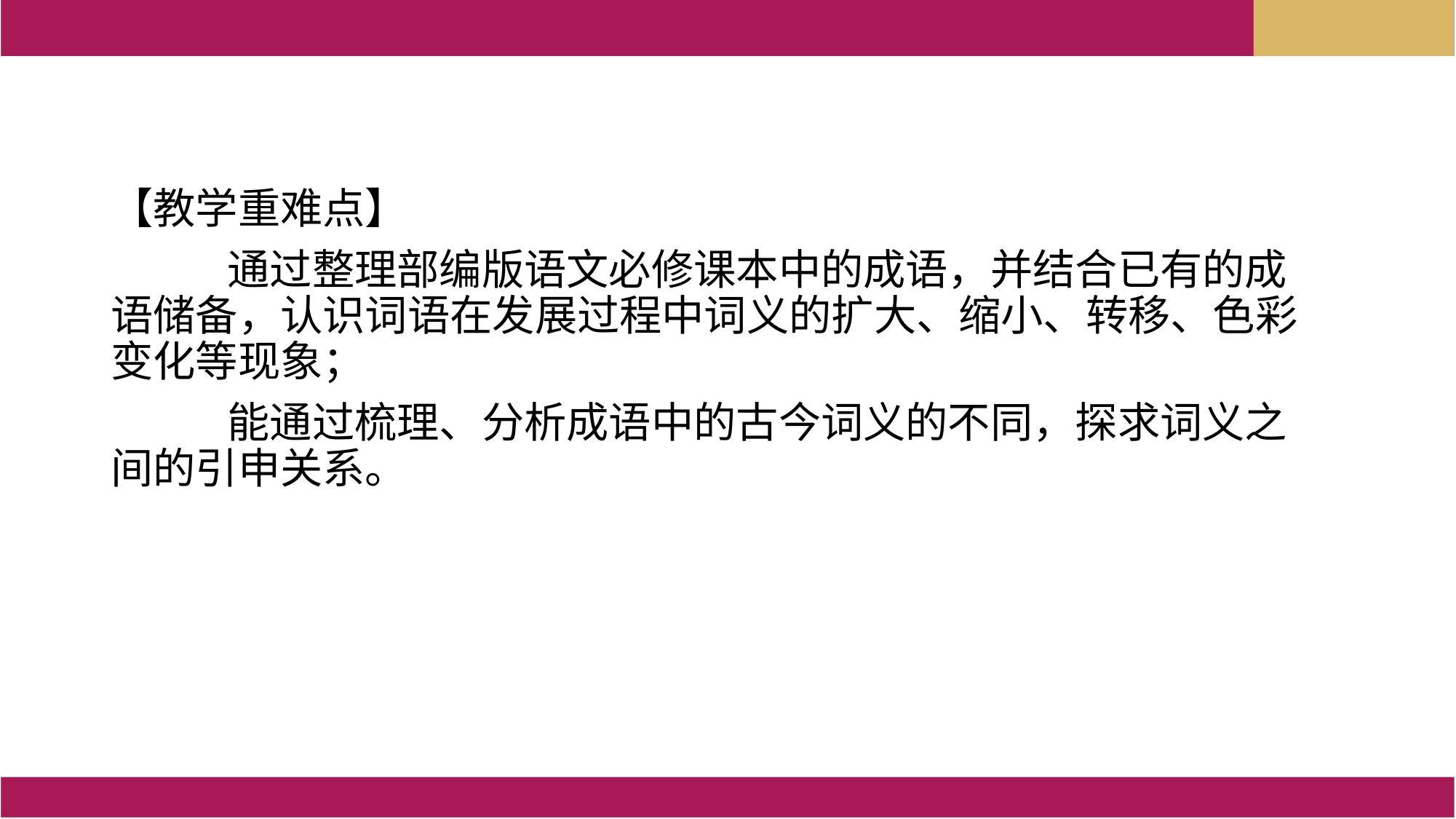

【教学重难点】
         通过整理部编版语文必修课本中的成语，并结合已有的成语储备，认识词语在发展过程中词义的扩大、缩小、转移、色彩变化等现象；
         能通过梳理、分析成语中的古今词义的不同，探求词义之间的引申关系。